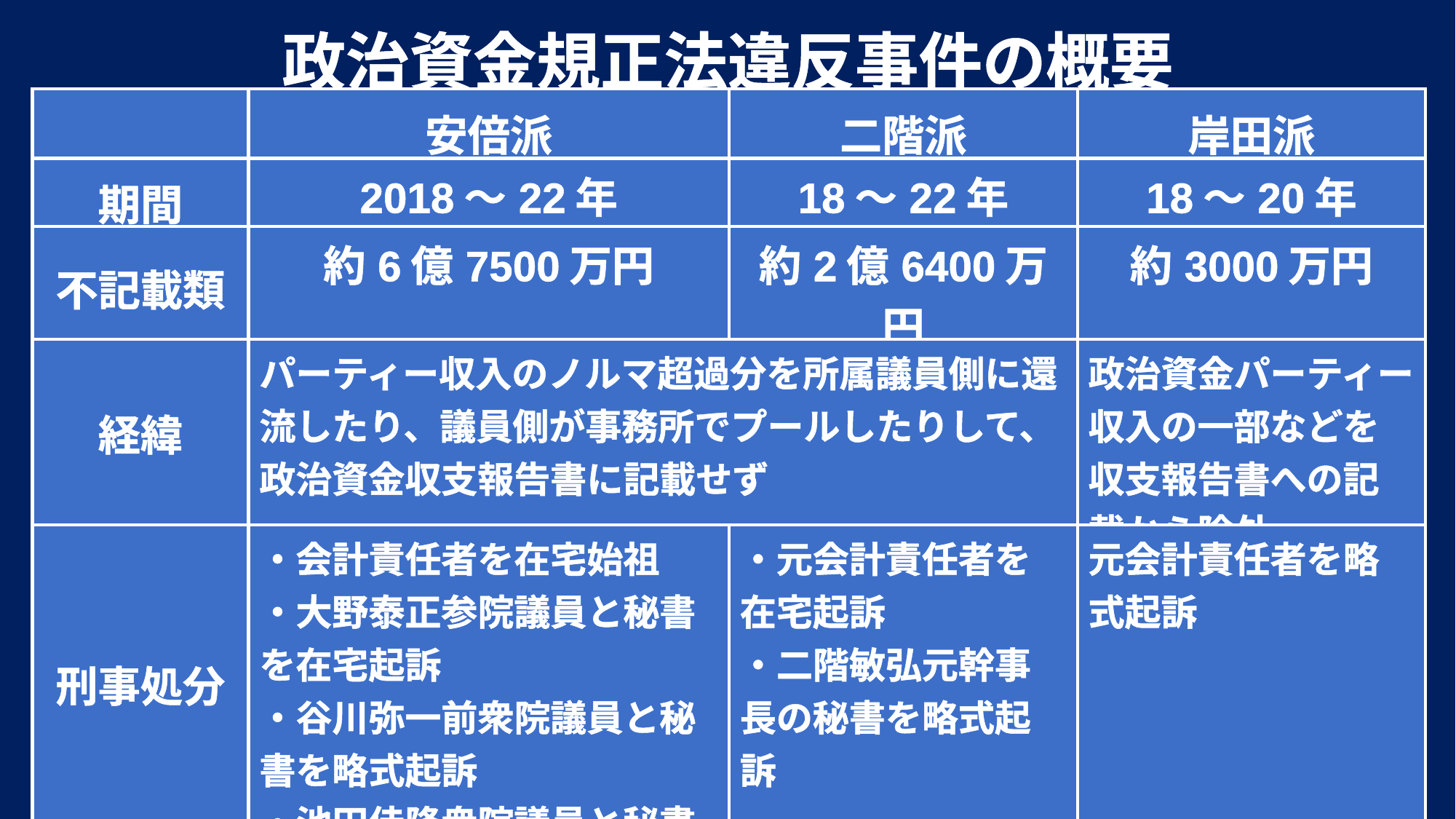

政治資金規正法違反事件の概要
|  | 安倍派 | 二階派 | 岸田派 |
| --- | --- | --- | --- |
| 期間 | 2018～22年 | 18～22年 | 18～20年 |
| 不記載類 | 約6億7500万円 | 約2億6400万円 | 約3000万円 |
| 経緯 | パーティー収入のノルマ超過分を所属議員側に還流したり、議員側が事務所でプールしたりして、政治資金収支報告書に記載せず |  | 政治資金パーティー収入の一部などを収支報告書への記載から除外 |
| 刑事処分 | ・会計責任者を在宅始祖 ・大野泰正参院議員と秘書を在宅起訴 ・谷川弥一前衆院議員と秘書を略式起訴 ・池田佳隆衆院議員と秘書を基礎 | ・元会計責任者を在宅起訴 ・二階敏弘元幹事長の秘書を略式起訴 | 元会計責任者を略式起訴 |